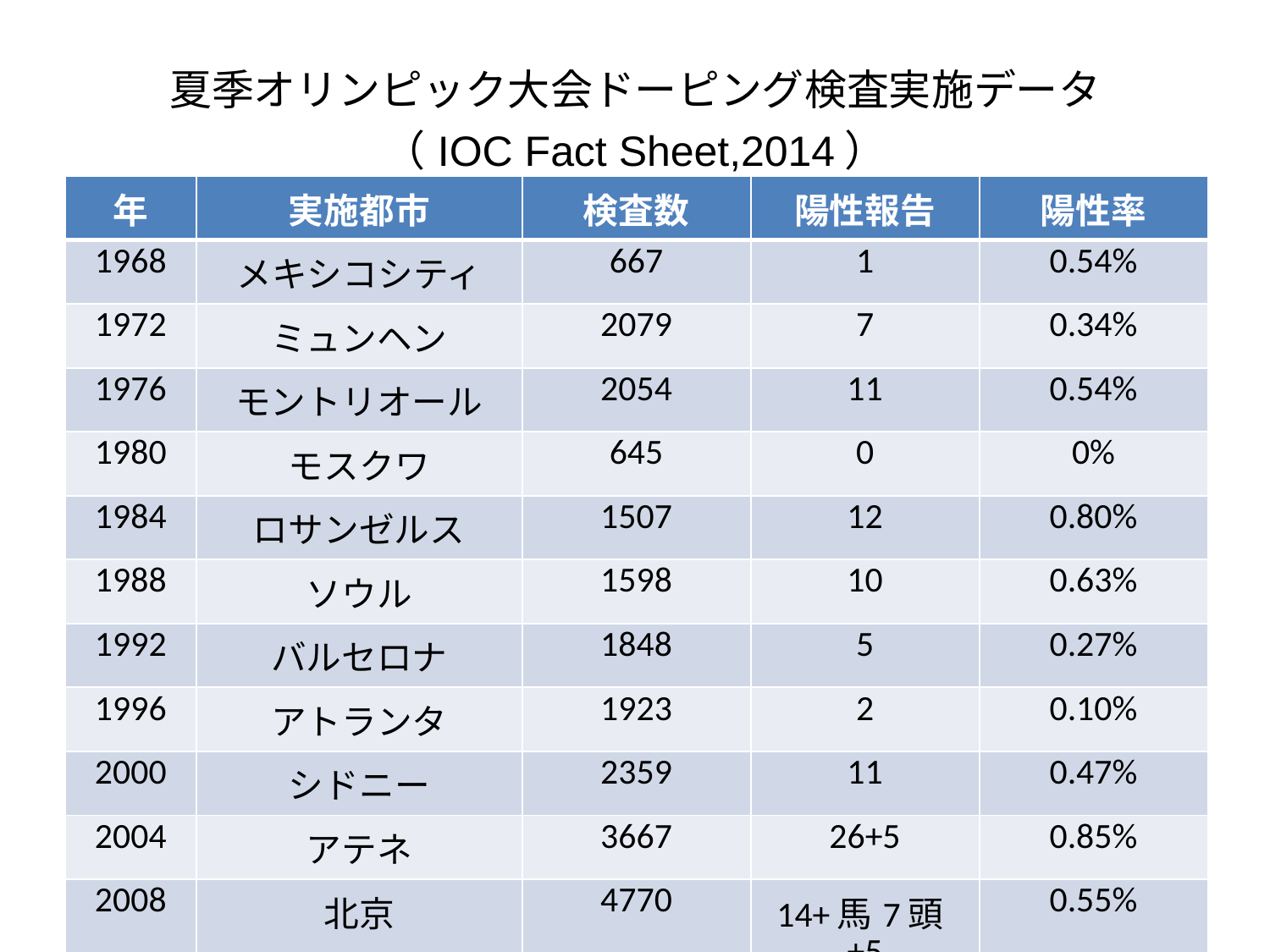

# 夏季オリンピック大会ドーピング検査実施データ （IOC Fact Sheet,2014）
| 年 | 実施都市 | 検査数 | 陽性報告 | 陽性率 |
| --- | --- | --- | --- | --- |
| 1968 | メキシコシティ | 667 | 1 | 0.54% |
| 1972 | ミュンヘン | 2079 | 7 | 0.34% |
| 1976 | モントリオール | 2054 | 11 | 0.54% |
| 1980 | モスクワ | 645 | 0 | 0% |
| 1984 | ロサンゼルス | 1507 | 12 | 0.80% |
| 1988 | ソウル | 1598 | 10 | 0.63% |
| 1992 | バルセロナ | 1848 | 5 | 0.27% |
| 1996 | アトランタ | 1923 | 2 | 0.10% |
| 2000 | シドニー | 2359 | 11 | 0.47% |
| 2004 | アテネ | 3667 | 26+5 | 0.85% |
| 2008 | 北京 | 4770 | 14+馬7頭+5 | 0.55% |
| 2012 | ロンドン | 5051 | 9 | 0.17% |